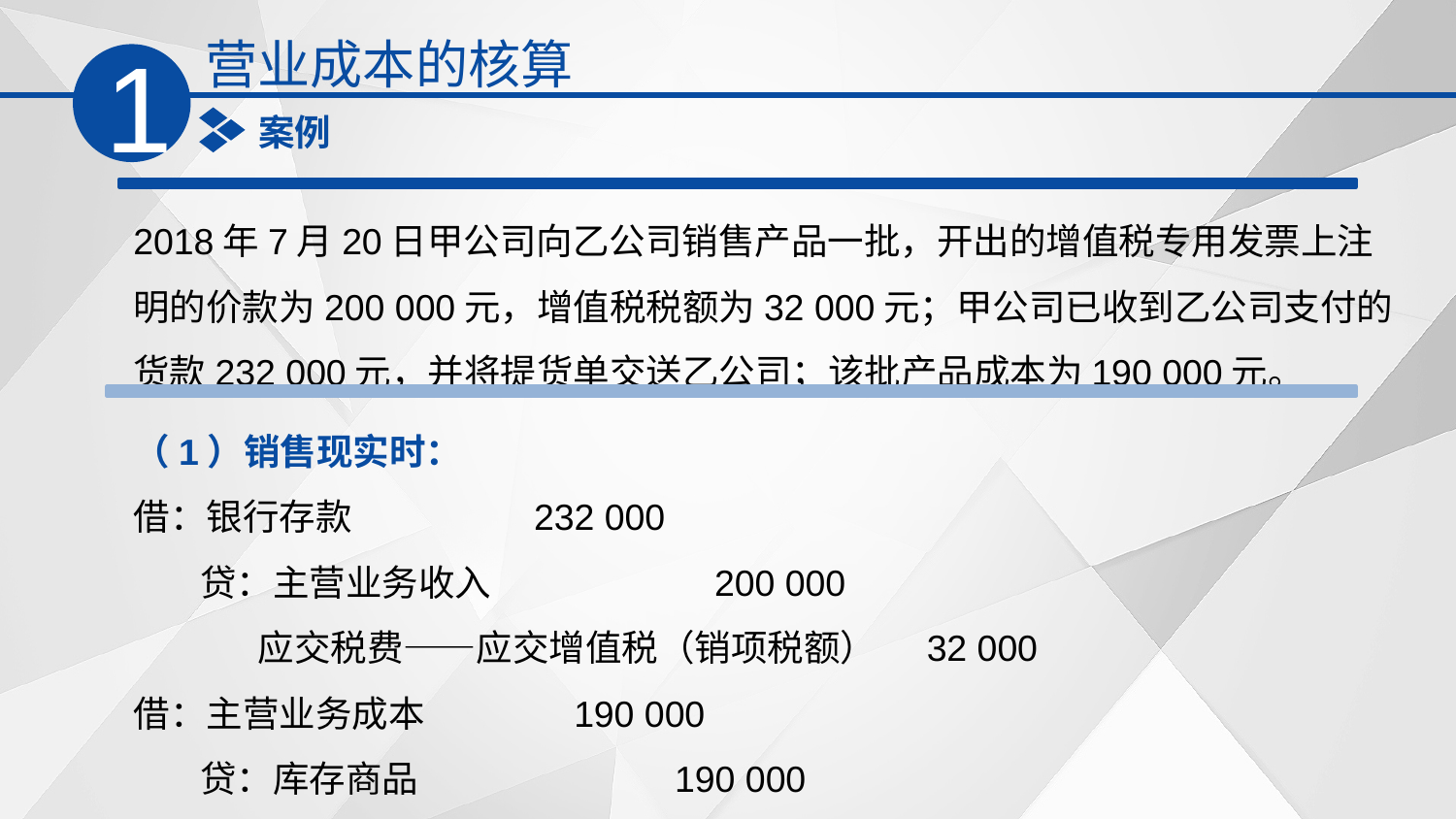

营业成本的核算
1

案例

2018年7月20日甲公司向乙公司销售产品一批，开出的增值税专用发票上注明的价款为200 000元，增值税税额为32 000元；甲公司已收到乙公司支付的货款232 000元，并将提货单交送乙公司；该批产品成本为190 000元。

（1）销售现实时：
借：银行存款                     232 000
       贷：主营业务收入                          200 000
              应交税费——应交增值税（销项税额）     32 000
借：主营业务成本                 190 000
       贷：库存商品                              190 000